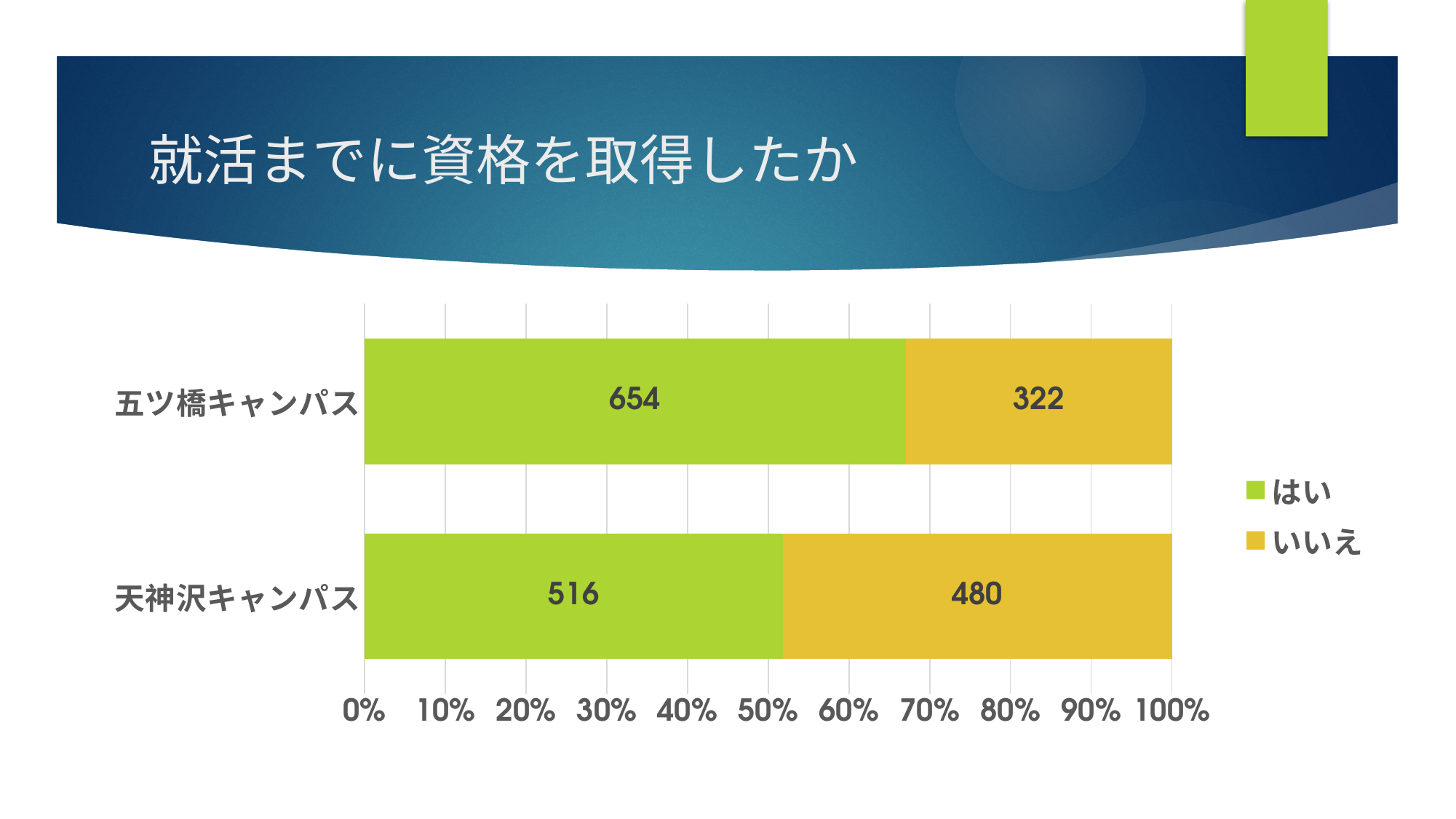

# 就活までに資格を取得したか

### Chart

| Category | はい | いいえ |
|---|---|---|
| 天神沢キャンパス | 516.0 | 480.0 |
| 五ツ橋キャンパス | 654.0 | 322.0 |